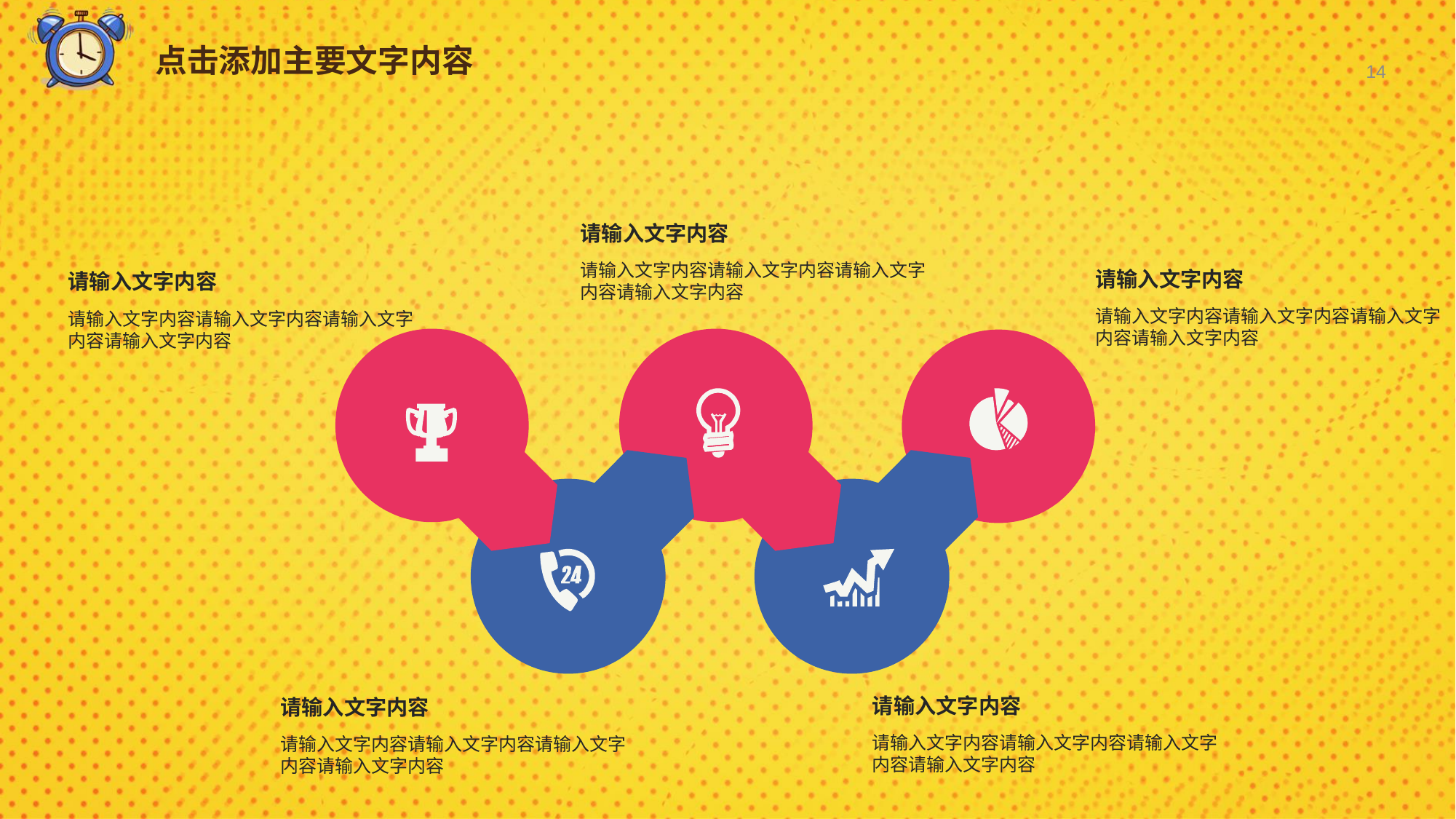

14
请输入文字内容
请输入文字内容请输入文字内容请输入文字内容请输入文字内容
请输入文字内容
请输入文字内容
请输入文字内容请输入文字内容请输入文字内容请输入文字内容
请输入文字内容请输入文字内容请输入文字内容请输入文字内容

请输入文字内容
请输入文字内容
请输入文字内容请输入文字内容请输入文字内容请输入文字内容
请输入文字内容请输入文字内容请输入文字内容请输入文字内容